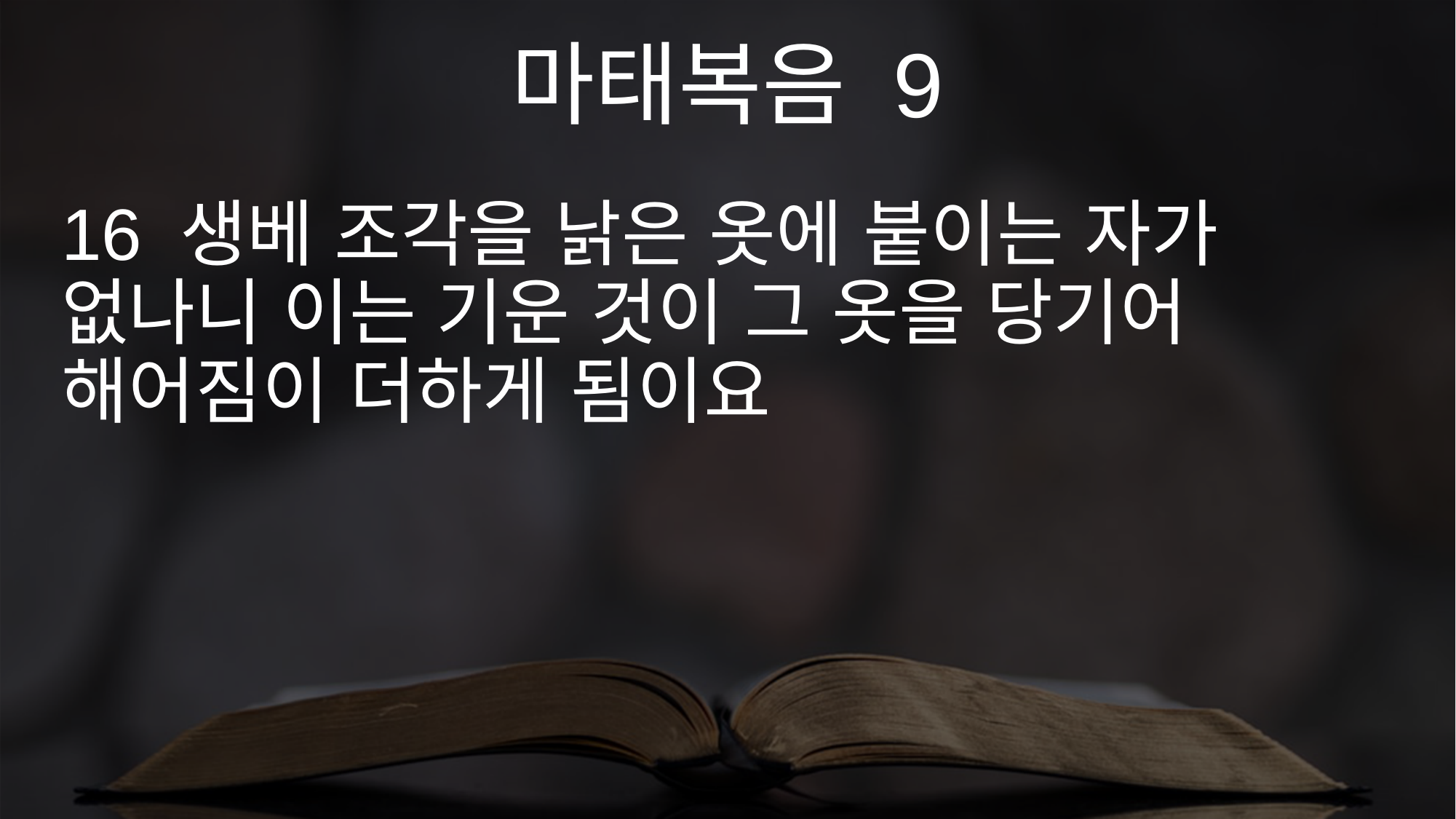

마태복음 9
16 생베 조각을 낡은 옷에 붙이는 자가 없나니 이는 기운 것이 그 옷을 당기어 해어짐이 더하게 됨이요